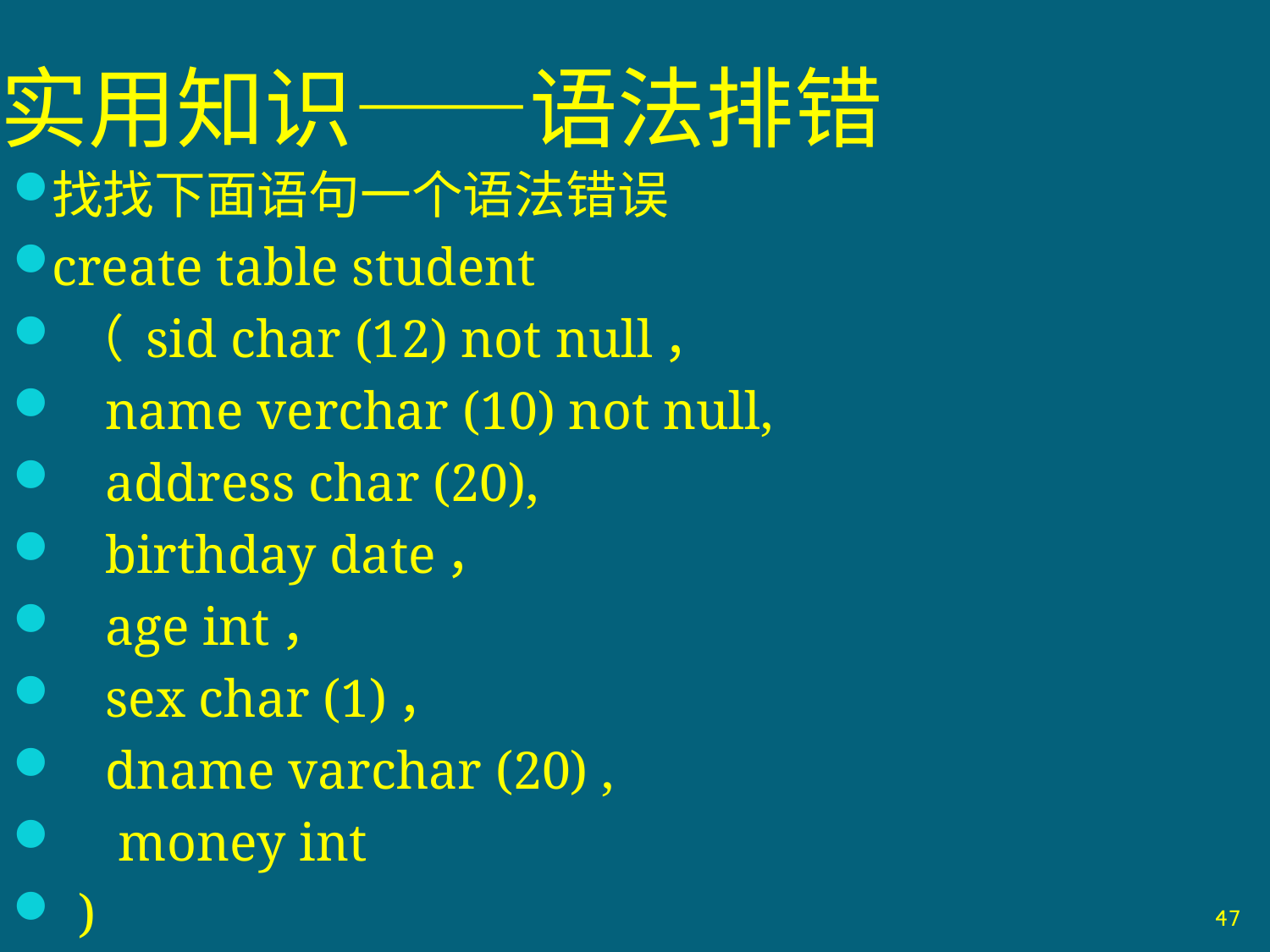

# 实用知识——语法排错
找找下面语句一个语法错误
create table student
 （ sid char (12) not null，
    name verchar (10) not null,
    address char (20),
    birthday date，
    age int，
    sex char (1)，
    dname varchar (20) ,
     money int
  )
47